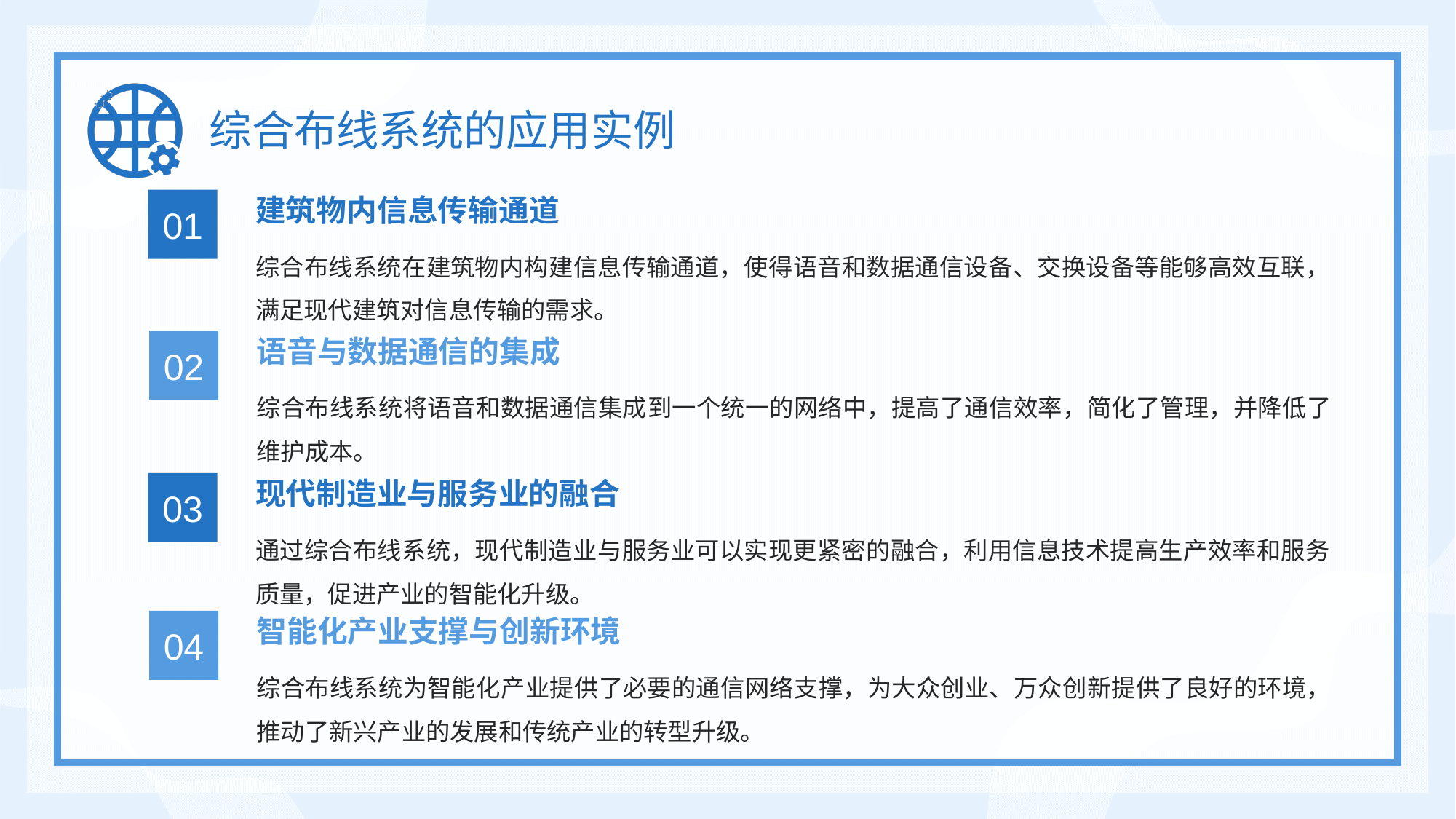

综合布线系统的应用实例
建筑物内信息传输通道
01
综合布线系统在建筑物内构建信息传输通道，使得语音和数据通信设备、交换设备等能够高效互联，满足现代建筑对信息传输的需求。
语音与数据通信的集成
02
综合布线系统将语音和数据通信集成到一个统一的网络中，提高了通信效率，简化了管理，并降低了维护成本。
现代制造业与服务业的融合
03
通过综合布线系统，现代制造业与服务业可以实现更紧密的融合，利用信息技术提高生产效率和服务质量，促进产业的智能化升级。
智能化产业支撑与创新环境
04
综合布线系统为智能化产业提供了必要的通信网络支撑，为大众创业、万众创新提供了良好的环境，推动了新兴产业的发展和传统产业的转型升级。